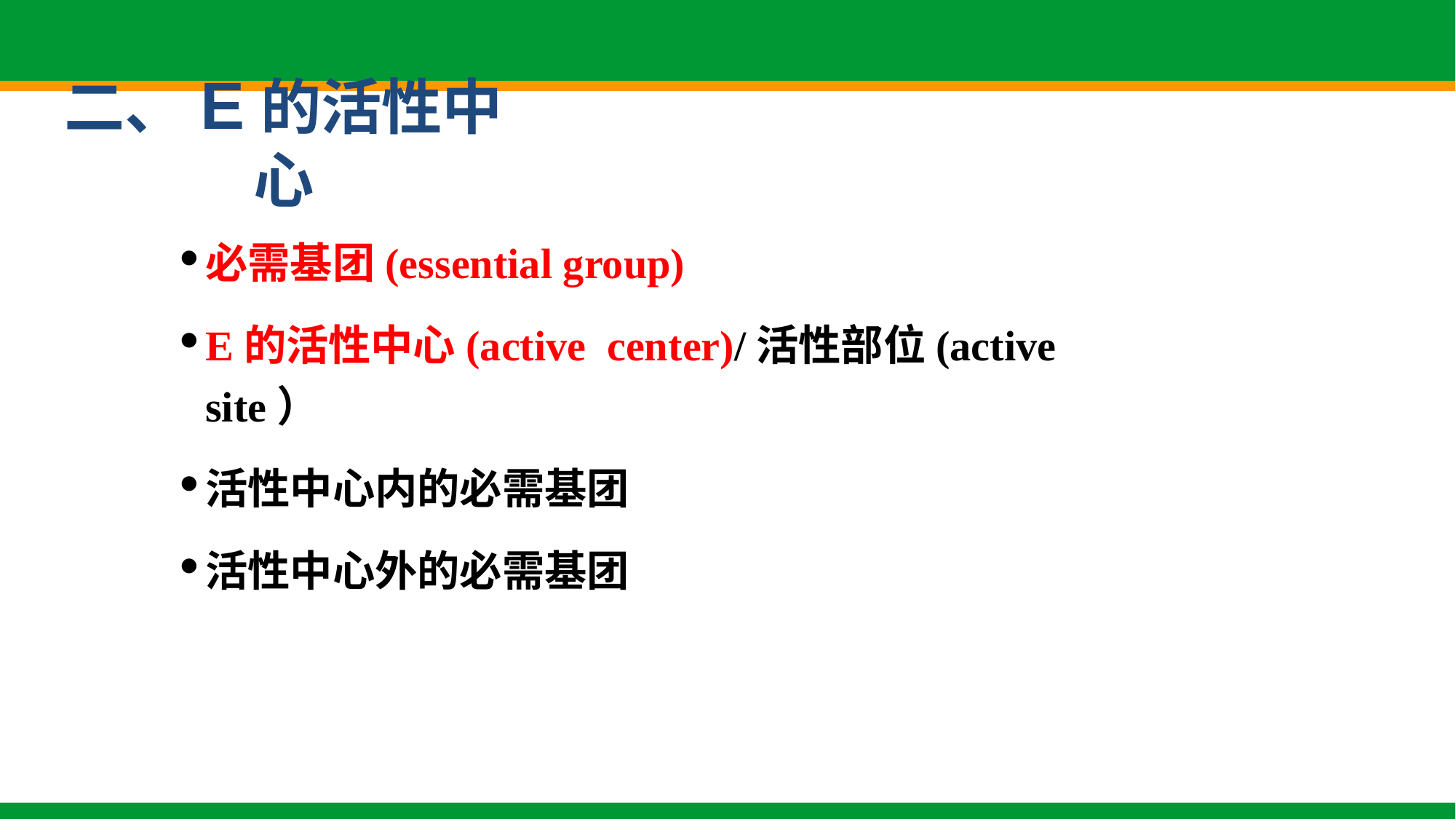

二、E的活性中心
必需基团(essential group)
E的活性中心(active  center)/活性部位(active site）
活性中心内的必需基团
活性中心外的必需基团